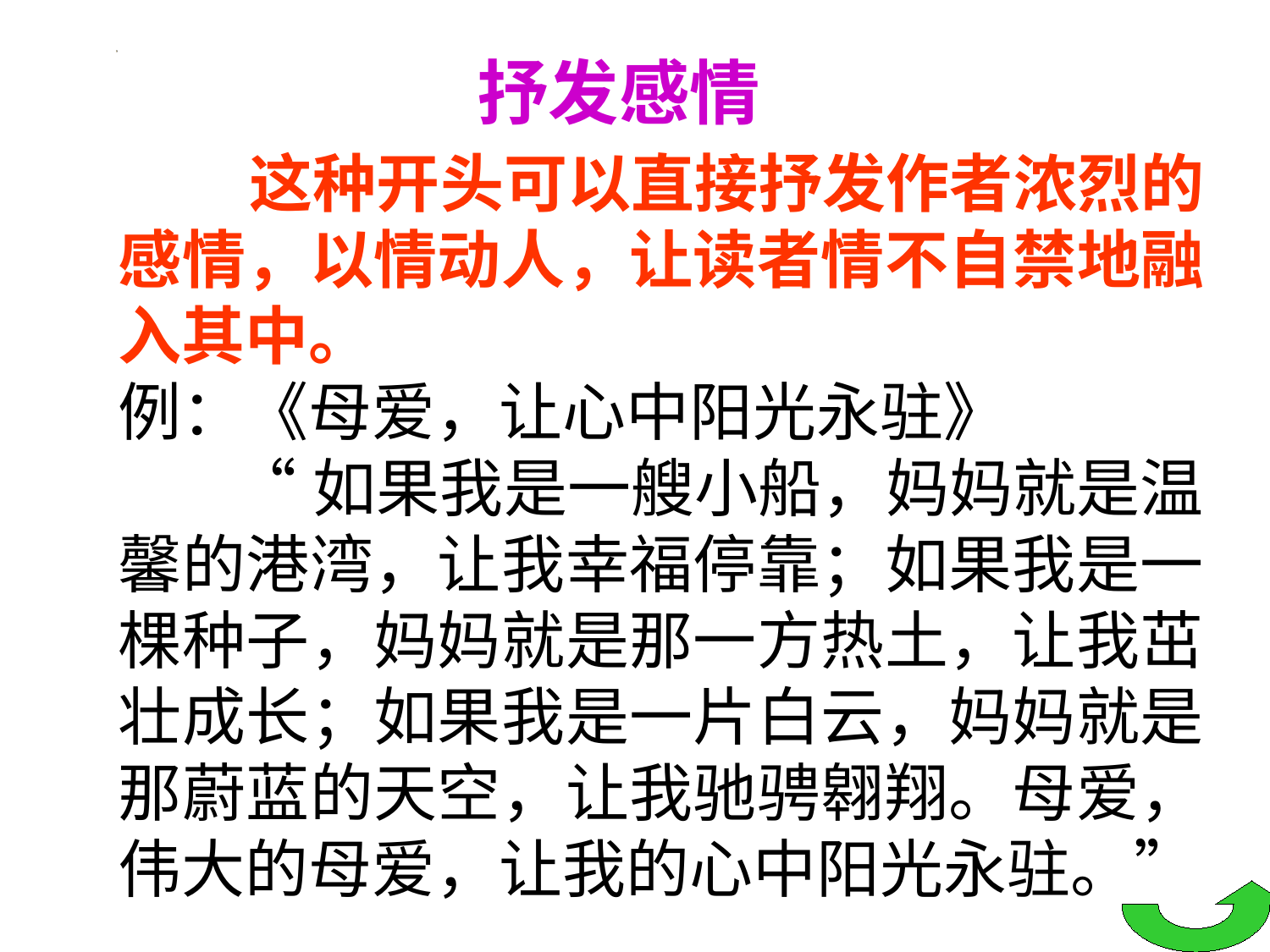

抒发感情
        这种开头可以直接抒发作者浓烈的感情，以情动人，让读者情不自禁地融入其中。
例：《母爱，让心中阳光永驻》
        “如果我是一艘小船，妈妈就是温馨的港湾，让我幸福停靠；如果我是一棵种子，妈妈就是那一方热土，让我茁壮成长；如果我是一片白云，妈妈就是那蔚蓝的天空，让我驰骋翱翔。母爱，伟大的母爱，让我的心中阳光永驻。”